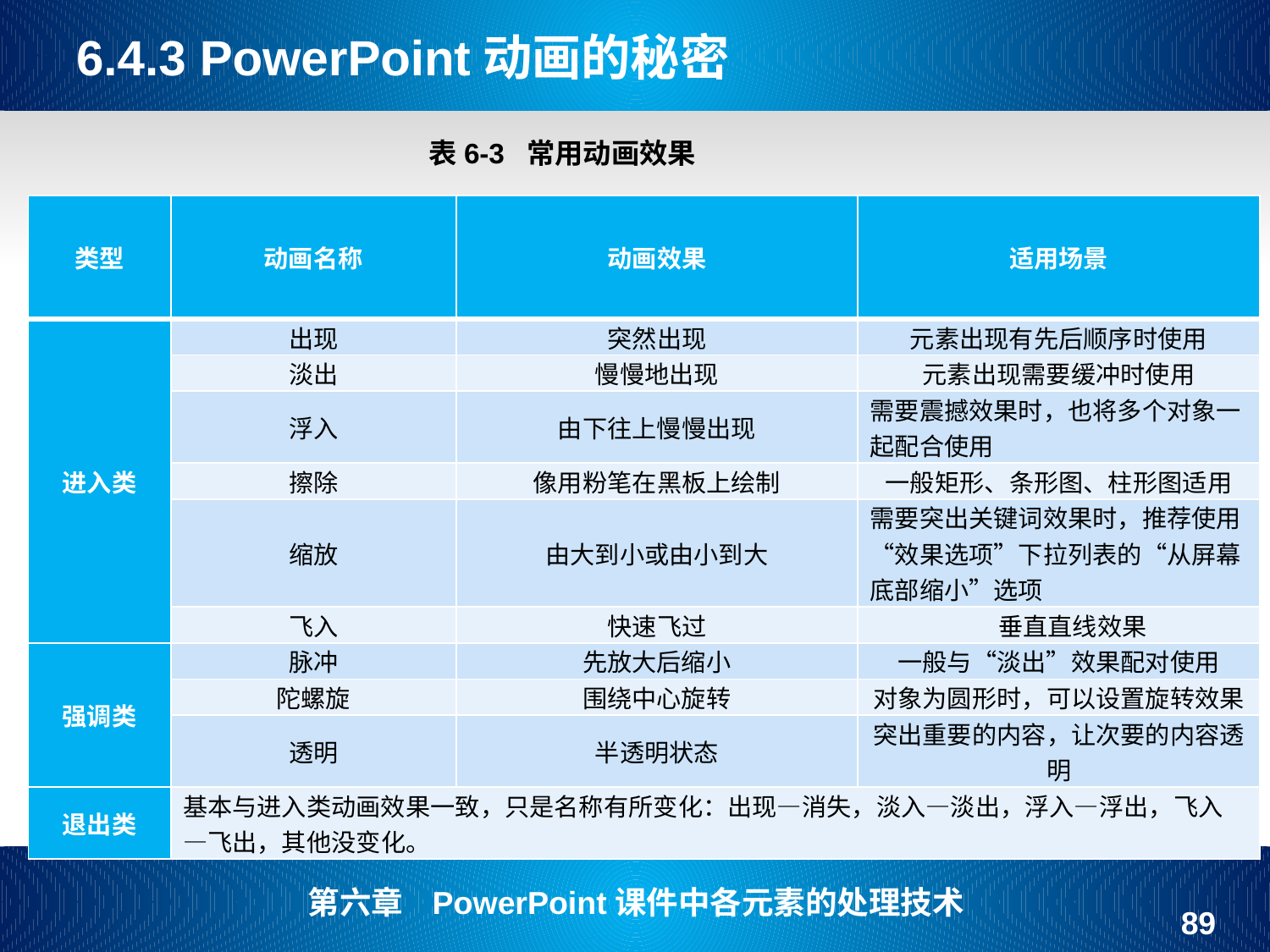

# 6.4.3 PowerPoint动画的秘密
表6-3  常用动画效果
| 类型 | 动画名称 | 动画效果 | 适用场景 |
| --- | --- | --- | --- |
| 进入类 | 出现 | 突然出现 | 元素出现有先后顺序时使用 |
|  | 淡出 | 慢慢地出现 | 元素出现需要缓冲时使用 |
|  | 浮入 | 由下往上慢慢出现 | 需要震撼效果时，也将多个对象一起配合使用 |
|  | 擦除 | 像用粉笔在黑板上绘制 | 一般矩形、条形图、柱形图适用 |
|  | 缩放 | 由大到小或由小到大 | 需要突出关键词效果时，推荐使用“效果选项”下拉列表的“从屏幕底部缩小”选项 |
|  | 飞入 | 快速飞过 | 垂直直线效果 |
| 强调类 | 脉冲 | 先放大后缩小 | 一般与“淡出”效果配对使用 |
|  | 陀螺旋 | 围绕中心旋转 | 对象为圆形时，可以设置旋转效果 |
|  | 透明 | 半透明状态 | 突出重要的内容，让次要的内容透明 |
| 退出类 | 基本与进入类动画效果一致，只是名称有所变化：出现—消失，淡入—淡出，浮入—浮出，飞入—飞出，其他没变化。 |  |  |

89